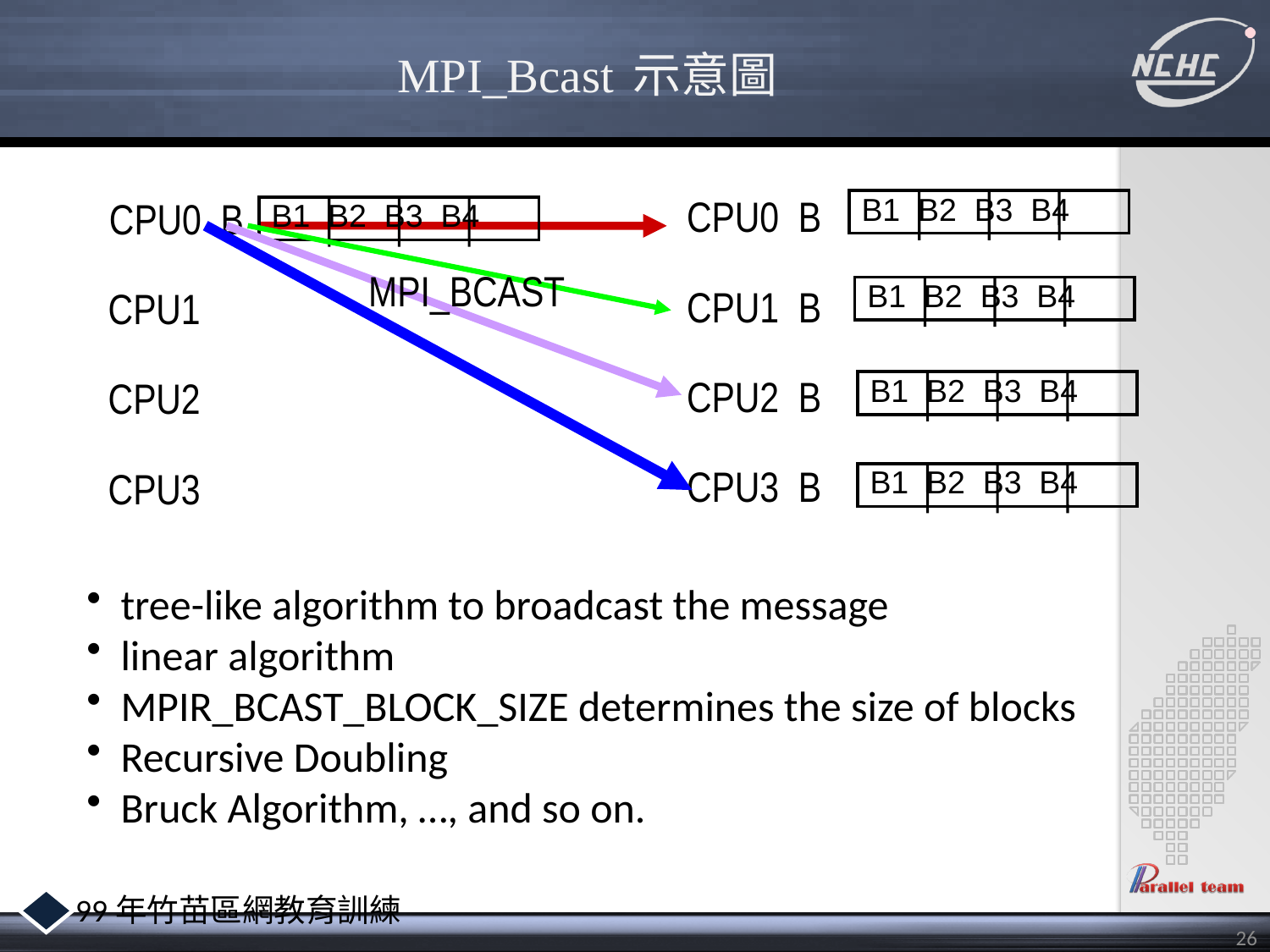

# MPI_Bcast 示意圖

B1  B2  B3  B4

CPU0  B
B1  B2  B3  B4

CPU1  B
B1  B2  B3  B4

CPU2  B
B1  B2  B3  B4

CPU3  B
CPU0  B
CPU1
CPU2
CPU3
B1  B2  B3  B4

MPI_BCAST

  tree-like algorithm to broadcast the message
  linear algorithm
  MPIR_BCAST_BLOCK_SIZE determines the size of blocks
  Recursive Doubling
  Bruck Algorithm, …, and so on.
26